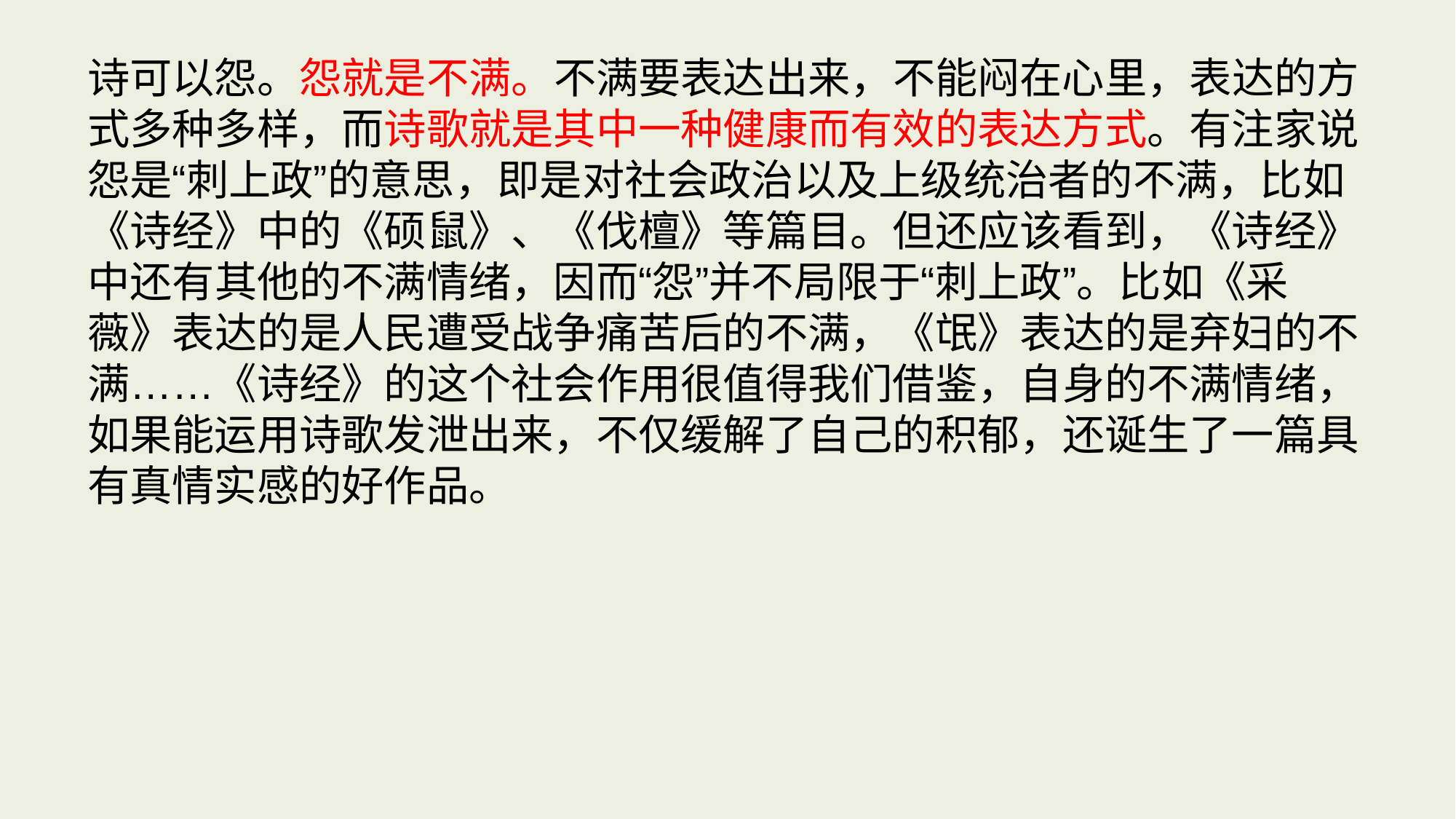

诗可以怨。怨就是不满。不满要表达出来，不能闷在心里，表达的方式多种多样，而诗歌就是其中一种健康而有效的表达方式。有注家说怨是“刺上政”的意思，即是对社会政治以及上级统治者的不满，比如《诗经》中的《硕鼠》、《伐檀》等篇目。但还应该看到，《诗经》中还有其他的不满情绪，因而“怨”并不局限于“刺上政”。比如《采薇》表达的是人民遭受战争痛苦后的不满，《氓》表达的是弃妇的不满……《诗经》的这个社会作用很值得我们借鉴，自身的不满情绪，如果能运用诗歌发泄出来，不仅缓解了自己的积郁，还诞生了一篇具有真情实感的好作品。